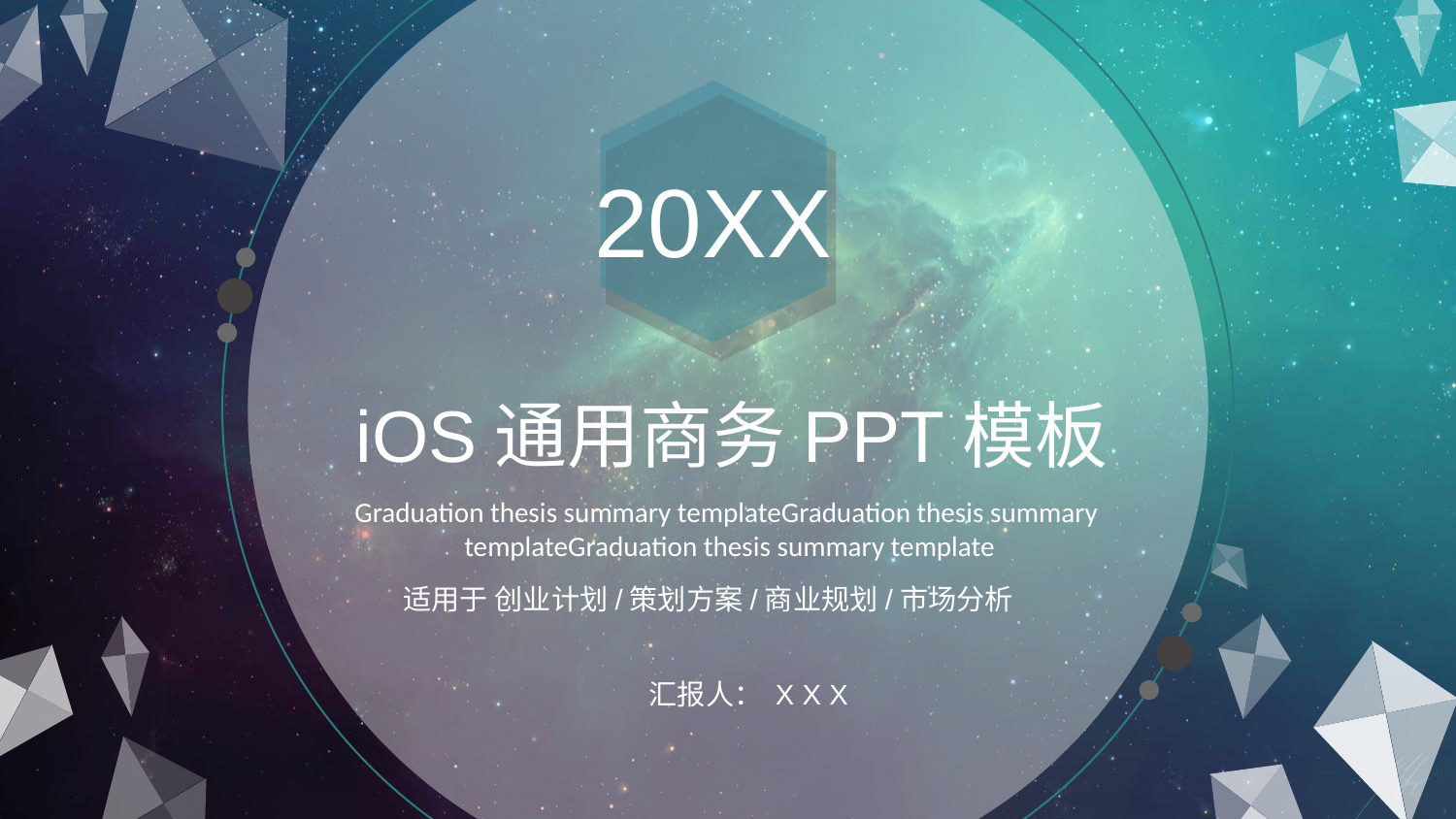

20XX

iOS通用商务PPT模板
适用于 创业计划/策划方案/商业规划/市场分析
Graduation thesis summary templateGraduation thesis summary
templateGraduation thesis summary template

汇报人： X X X